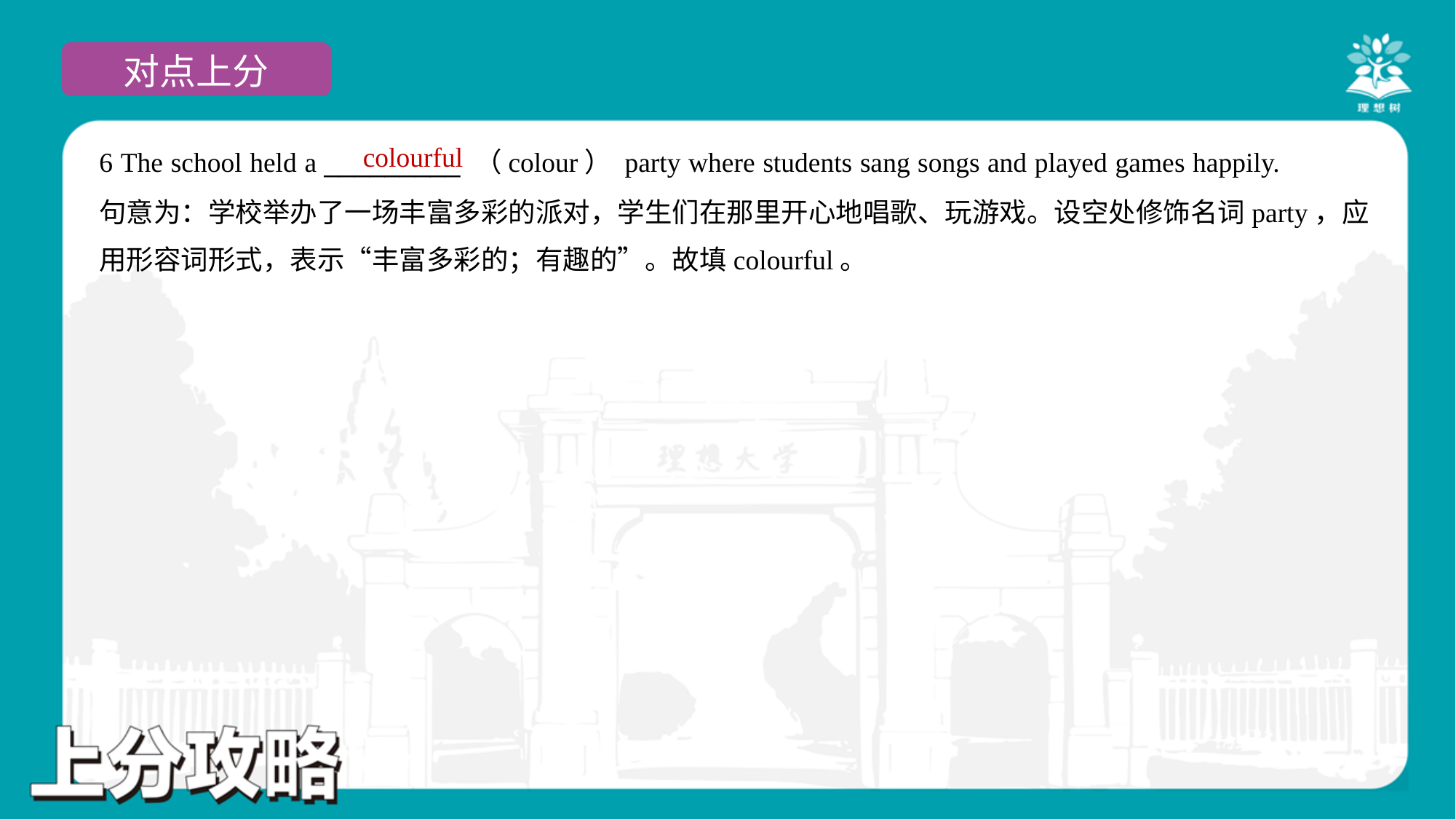

colourful
6 The school held a _________ （colour） party where students sang songs and played games happily.
句意为：学校举办了一场丰富多彩的派对，学生们在那里开心地唱歌、玩游戏。设空处修饰名词party，应
用形容词形式，表示“丰富多彩的；有趣的”。故填colourful。